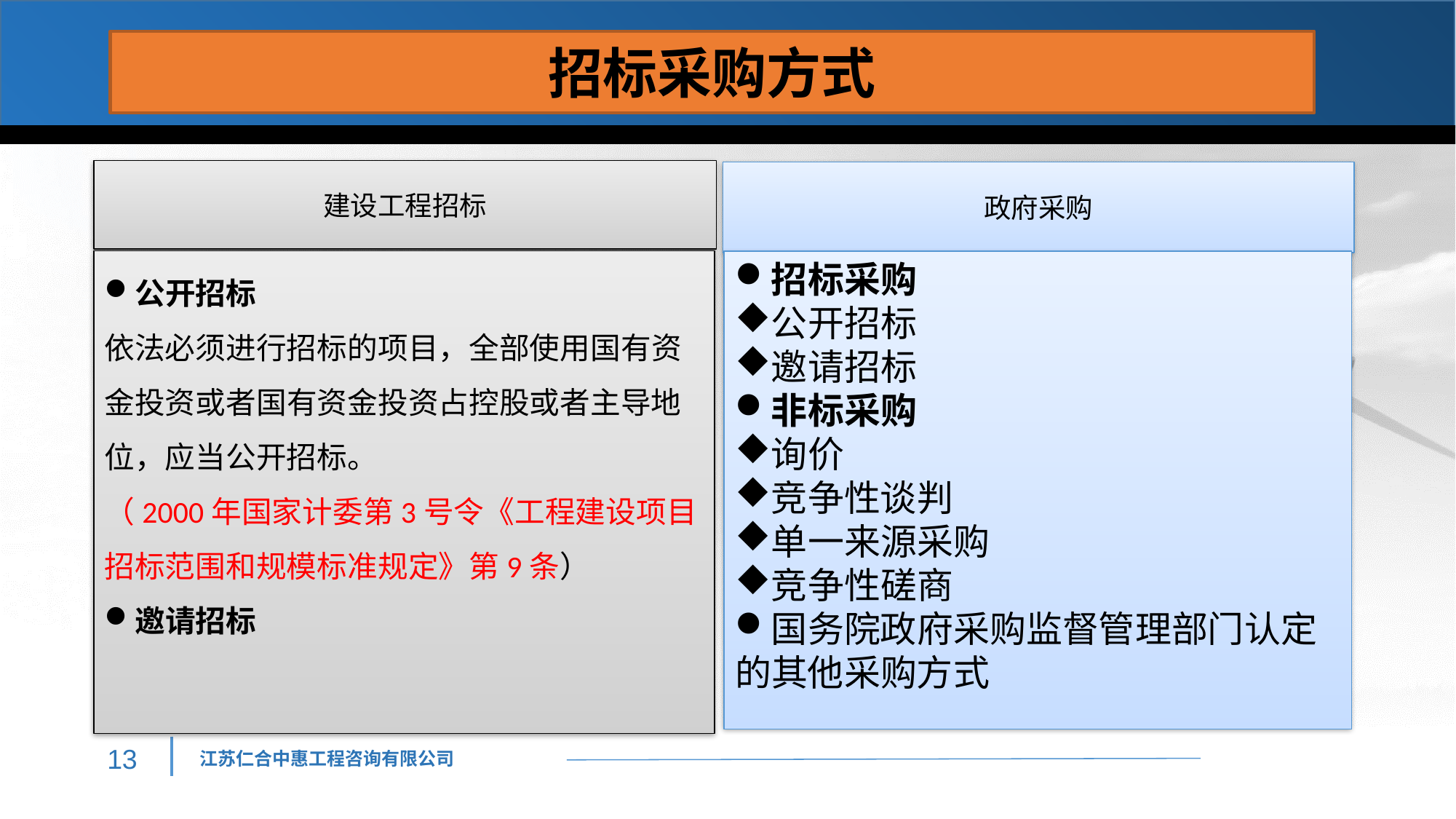

招标采购方式
建设工程招标
政府采购
公开招标
依法必须进行招标的项目，全部使用国有资金投资或者国有资金投资占控股或者主导地位，应当公开招标。
（2000年国家计委第3号令《工程建设项目招标范围和规模标准规定》第9条）
邀请招标
招标采购
公开招标
邀请招标
非标采购
询价
竞争性谈判
单一来源采购
竞争性磋商
国务院政府采购监督管理部门认定的其他采购方式
13